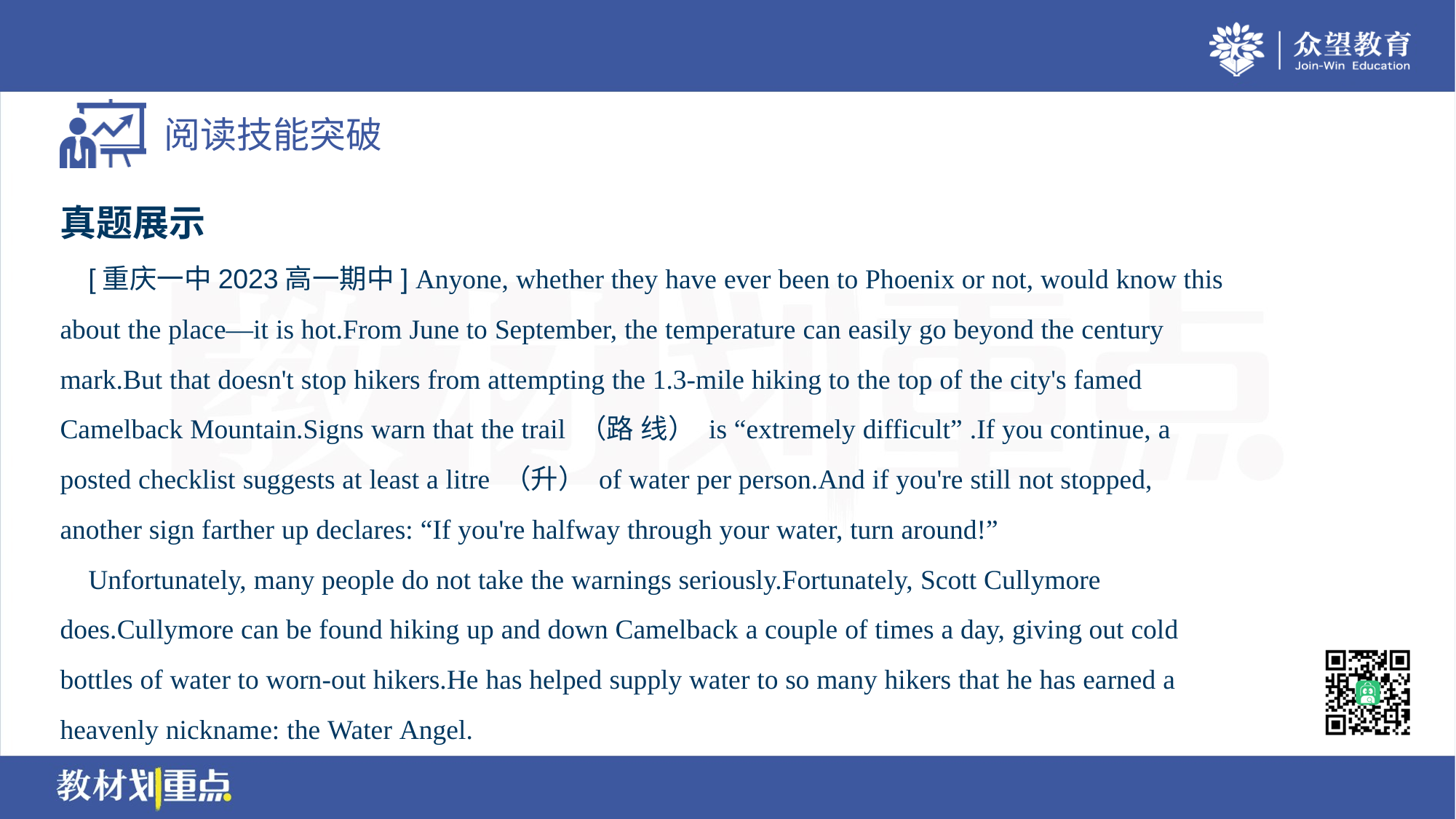

真题展示
    [重庆一中2023高一期中] Anyone, whether they have ever been to Phoenix or not, would know this
about the place—it is hot.From June to September, the temperature can easily go beyond the century
mark.But that doesn't stop hikers from attempting the 1.3-mile hiking to the top of the city's famed
Camelback Mountain.Signs warn that the trail （路 线） is “extremely difficult” .If you continue, a
posted checklist suggests at least a litre （升） of water per person.And if you're still not stopped,
another sign farther up declares: “If you're halfway through your water, turn around!”
    Unfortunately, many people do not take the warnings seriously.Fortunately, Scott Cullymore
does.Cullymore can be found hiking up and down Camelback a couple of times a day, giving out cold
bottles of water to worn-out hikers.He has helped supply water to so many hikers that he has earned a
heavenly nickname: the Water Angel.